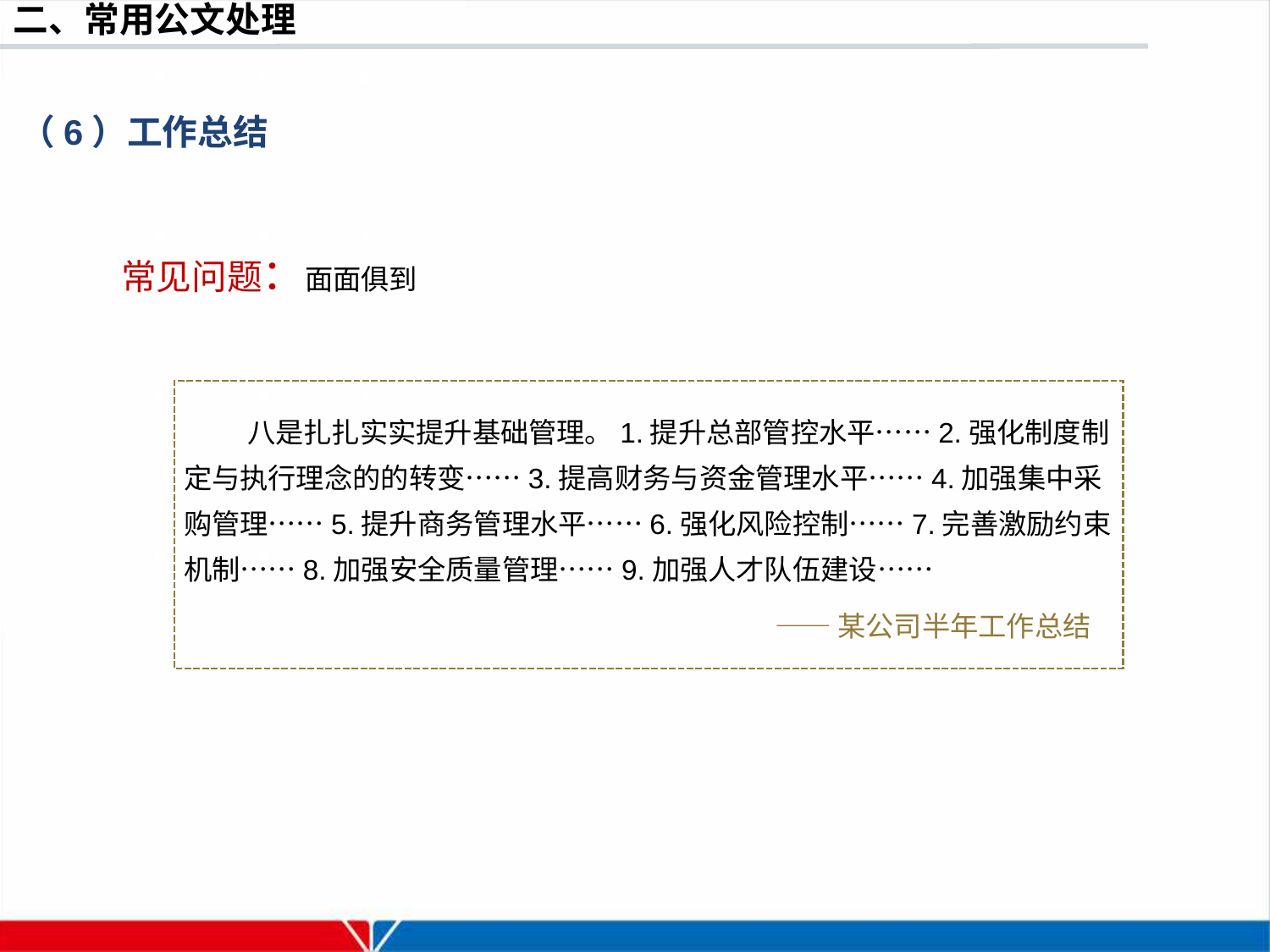

（6）工作总结
常见问题：面面俱到

八是扎扎实实提升基础管理。1.提升总部管控水平……2.强化制度制定与执行理念的的转变……3.提高财务与资金管理水平……4.加强集中采购管理……5.提升商务管理水平……6.强化风险控制……7.完善激励约束机制……8.加强安全质量管理……9.加强人才队伍建设……
——某公司半年工作总结